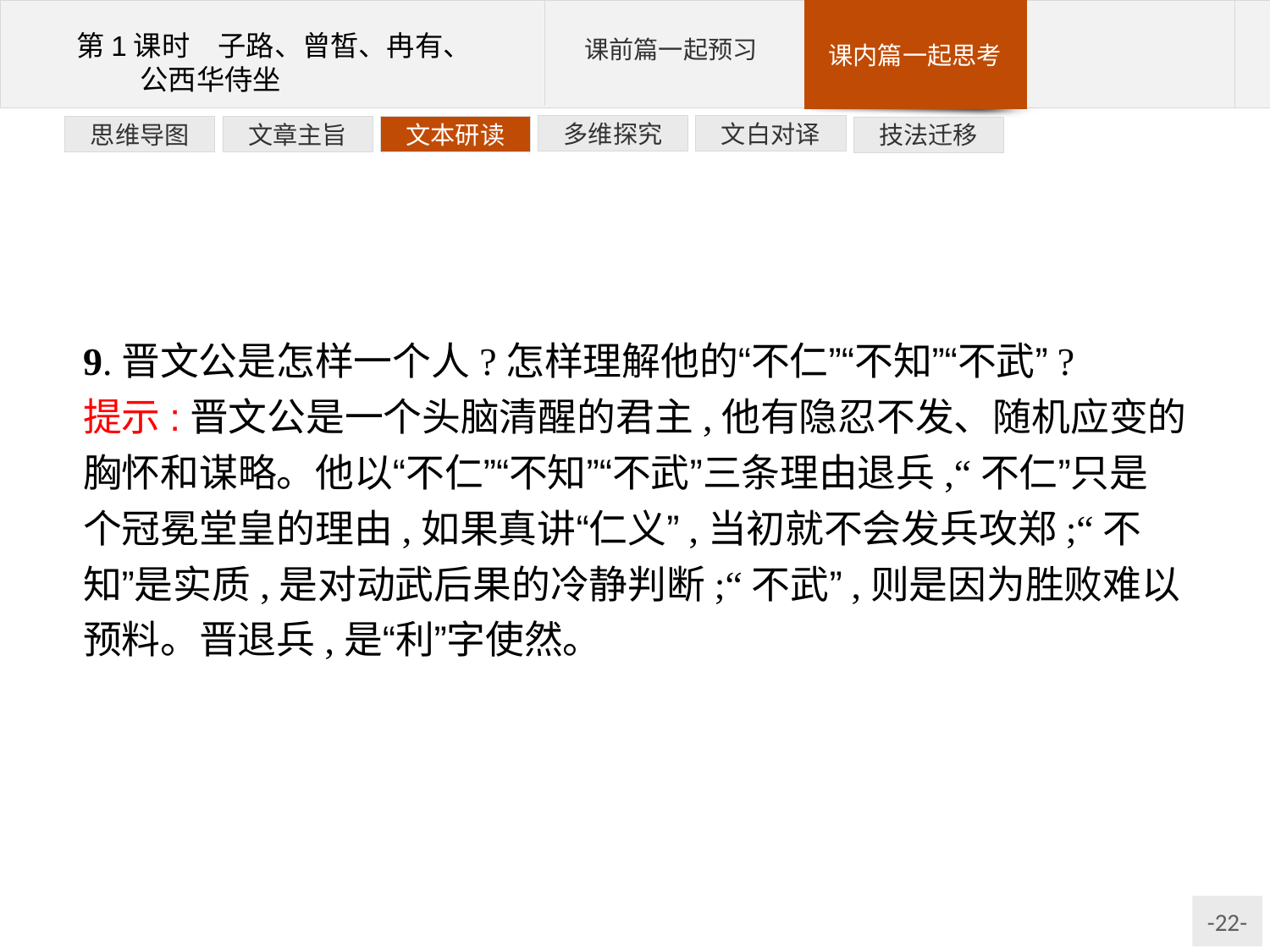

文白对译
多维探究
文本研读
文章主旨
思维导图
技法迁移
9.晋文公是怎样一个人?怎样理解他的“不仁”“不知”“不武”?
提示:晋文公是一个头脑清醒的君主,他有隐忍不发、随机应变的胸怀和谋略。他以“不仁”“不知”“不武”三条理由退兵,“不仁”只是个冠冕堂皇的理由,如果真讲“仁义”,当初就不会发兵攻郑;“不知”是实质,是对动武后果的冷静判断;“不武”,则是因为胜败难以预料。晋退兵,是“利”字使然。